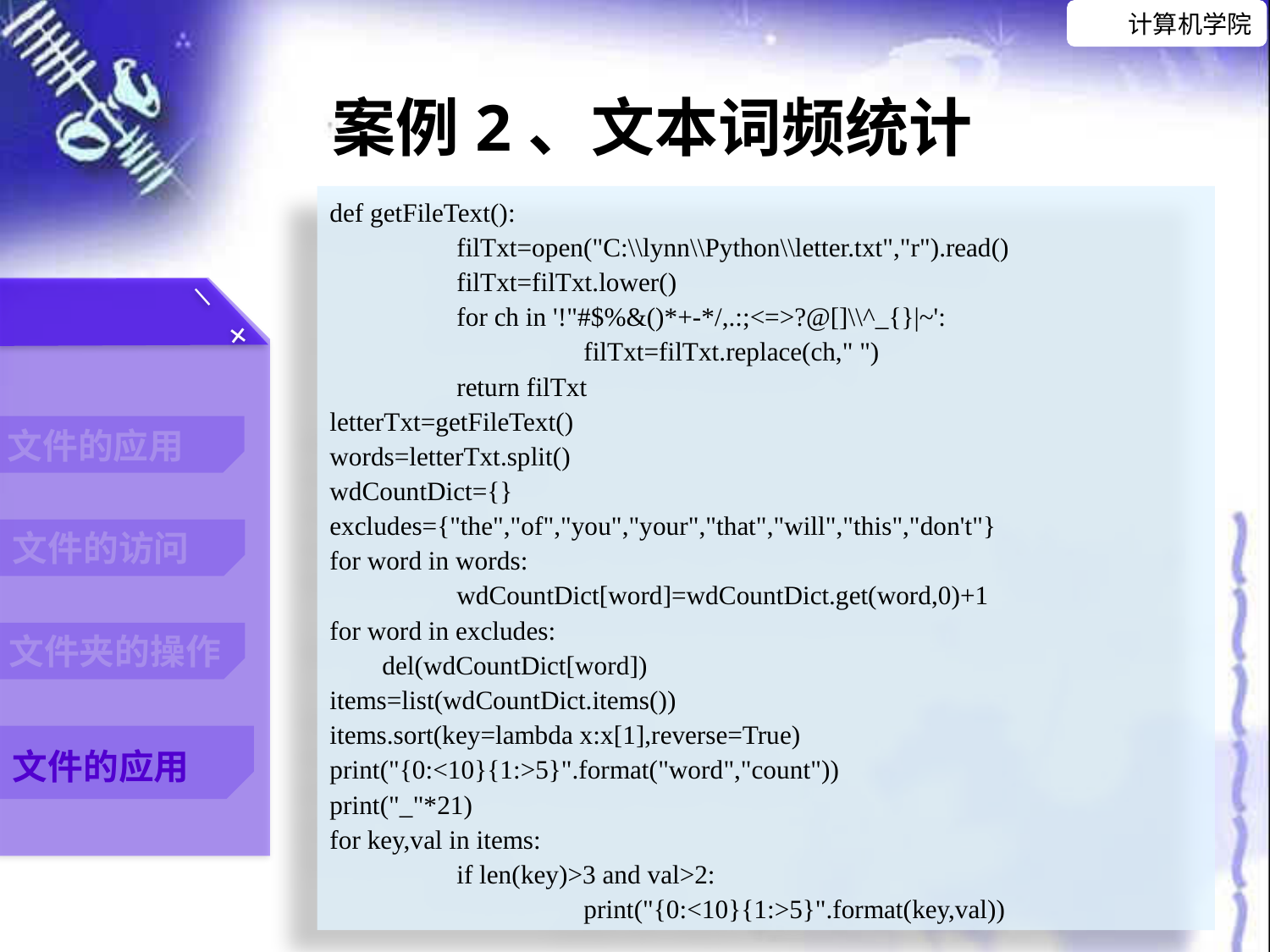

案例2、文本词频统计
def getFileText():
	filTxt=open("C:\\lynn\\Python\\letter.txt","r").read()
	filTxt=filTxt.lower()
	for ch in '!"#$%&()*+-*/,.:;<=>?@[]\\^_{}|~':
		filTxt=filTxt.replace(ch," ")
	return filTxt
letterTxt=getFileText()
words=letterTxt.split()
wdCountDict={}
excludes={"the","of","you","your","that","will","this","don't"}
for word in words:
	wdCountDict[word]=wdCountDict.get(word,0)+1
for word in excludes:
        del(wdCountDict[word])
items=list(wdCountDict.items())
items.sort(key=lambda x:x[1],reverse=True)
print("{0:<10}{1:>5}".format("word","count"))
print("_"*21)
for key,val in items:
	if len(key)>3 and val>2:
		print("{0:<10}{1:>5}".format(key,val))